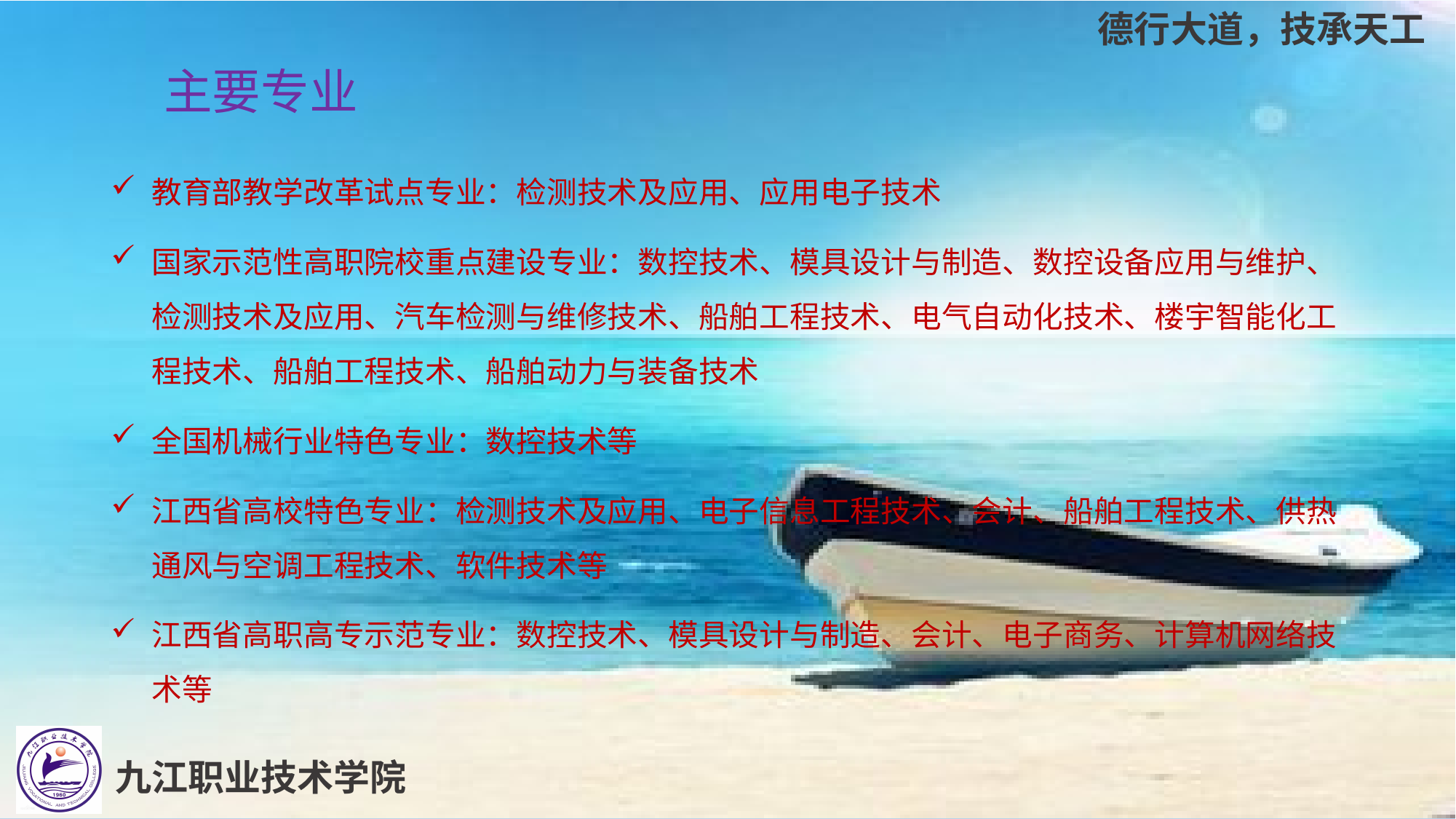

主要专业
教育部教学改革试点专业：检测技术及应用、应用电子技术
国家示范性高职院校重点建设专业：数控技术、模具设计与制造、数控设备应用与维护、检测技术及应用、汽车检测与维修技术、船舶工程技术、电气自动化技术、楼宇智能化工程技术、船舶工程技术、船舶动力与装备技术
全国机械行业特色专业：数控技术等
江西省高校特色专业：检测技术及应用、电子信息工程技术、会计、船舶工程技术、供热通风与空调工程技术、软件技术等
江西省高职高专示范专业：数控技术、模具设计与制造、会计、电子商务、计算机网络技术等
九江职业技术学院